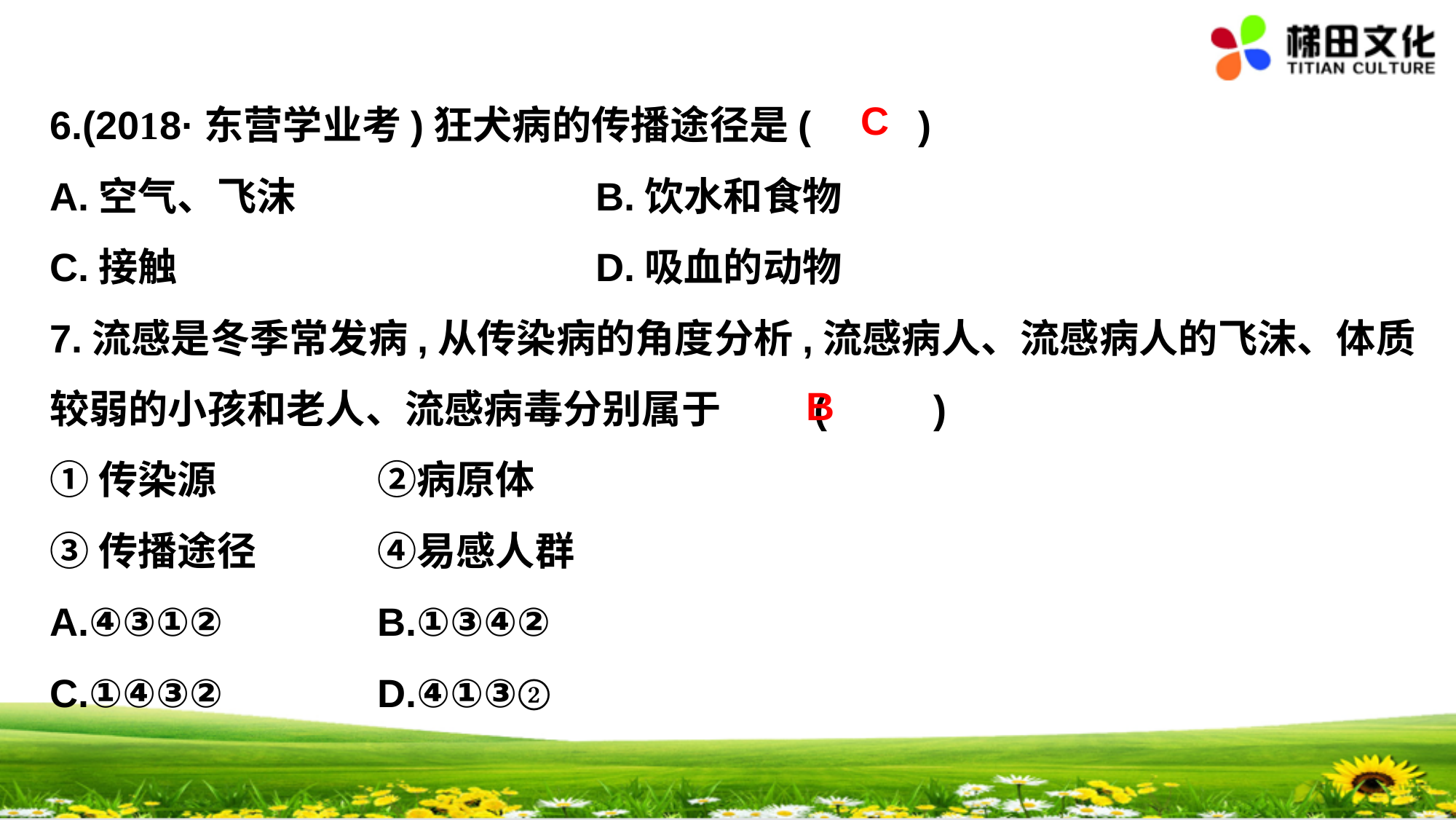

C
6.(2018·东营学业考)狂犬病的传播途径是(　 　)
A.空气、飞沫			B.饮水和食物
C.接触 				D.吸血的动物
7.流感是冬季常发病,从传染病的角度分析,流感病人、流感病人的飞沫、体质
较弱的小孩和老人、流感病毒分别属于	(　 　)
①传染源		②病原体
③传播途径		④易感人群
A.④③①②		B.①③④②
C.①④③②		D.④①③②
B